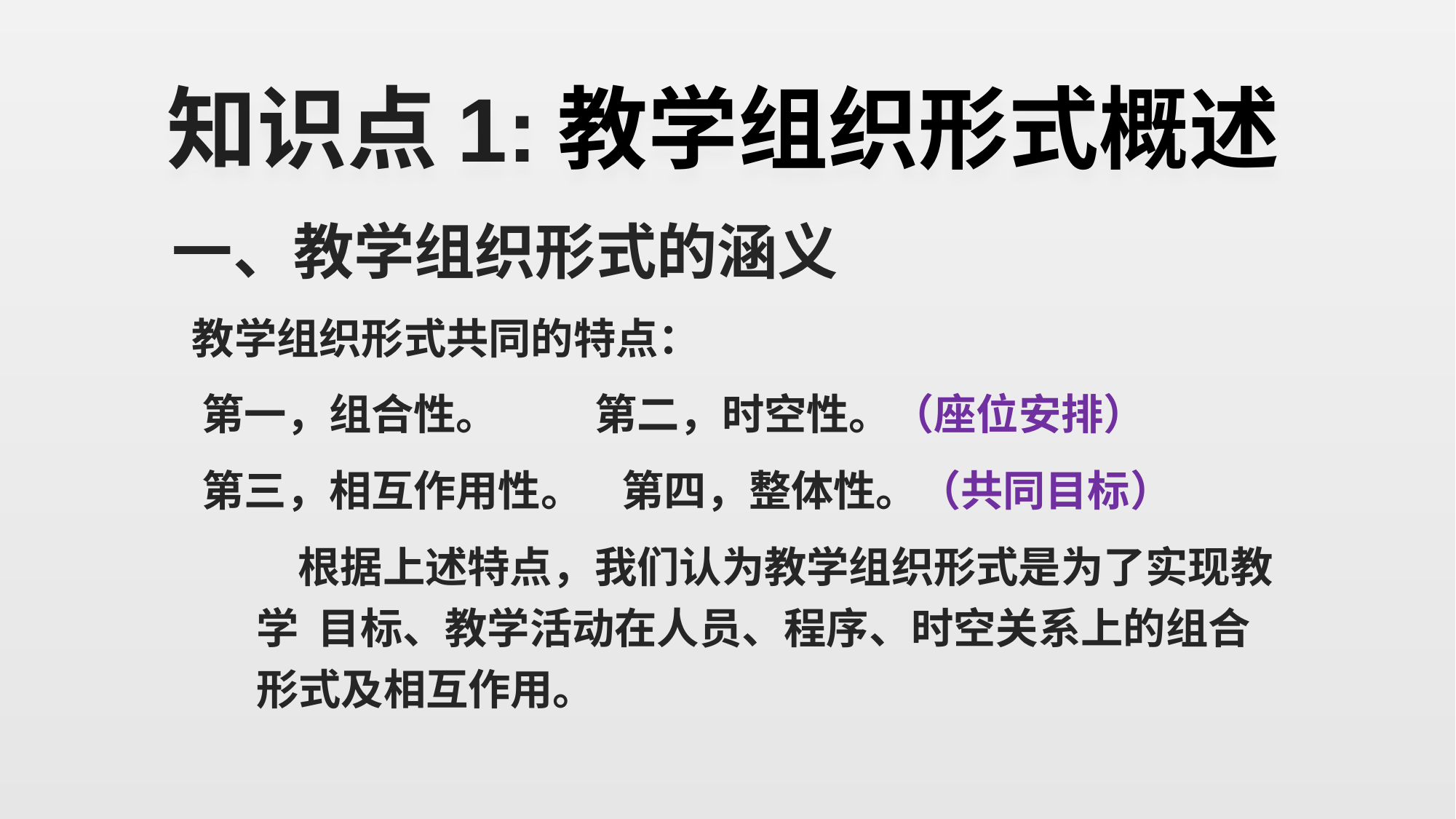

# 知识点1:教学组织形式概述
一、教学组织形式的涵义
 教学组织形式共同的特点：
  第一，组合性。          第二，时空性。（座位安排）
  第三，相互作用性。    第四，整体性。（共同目标）
            根据上述特点，我们认为教学组织形式是为了实现教学  目标、教学活动在人员、程序、时空关系上的组合形式及相互作用。